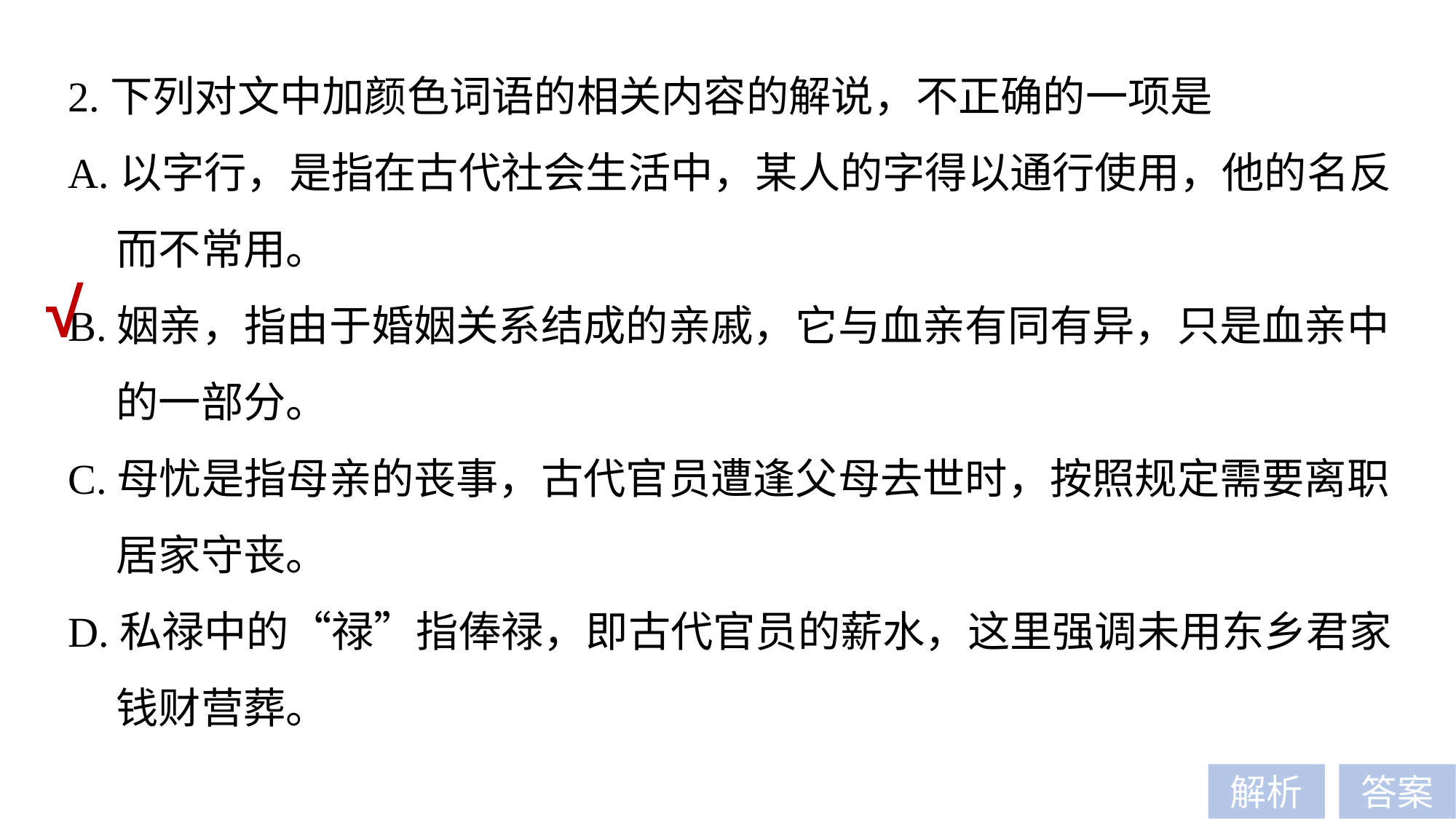

2.下列对文中加颜色词语的相关内容的解说，不正确的一项是
A.以字行，是指在古代社会生活中，某人的字得以通行使用，他的名反
    而不常用。
B.姻亲，指由于婚姻关系结成的亲戚，它与血亲有同有异，只是血亲中
    的一部分。
C.母忧是指母亲的丧事，古代官员遭逢父母去世时，按照规定需要离职
    居家守丧。
D.私禄中的“禄”指俸禄，即古代官员的薪水，这里强调未用东乡君家
    钱财营葬。
√
解析
答案